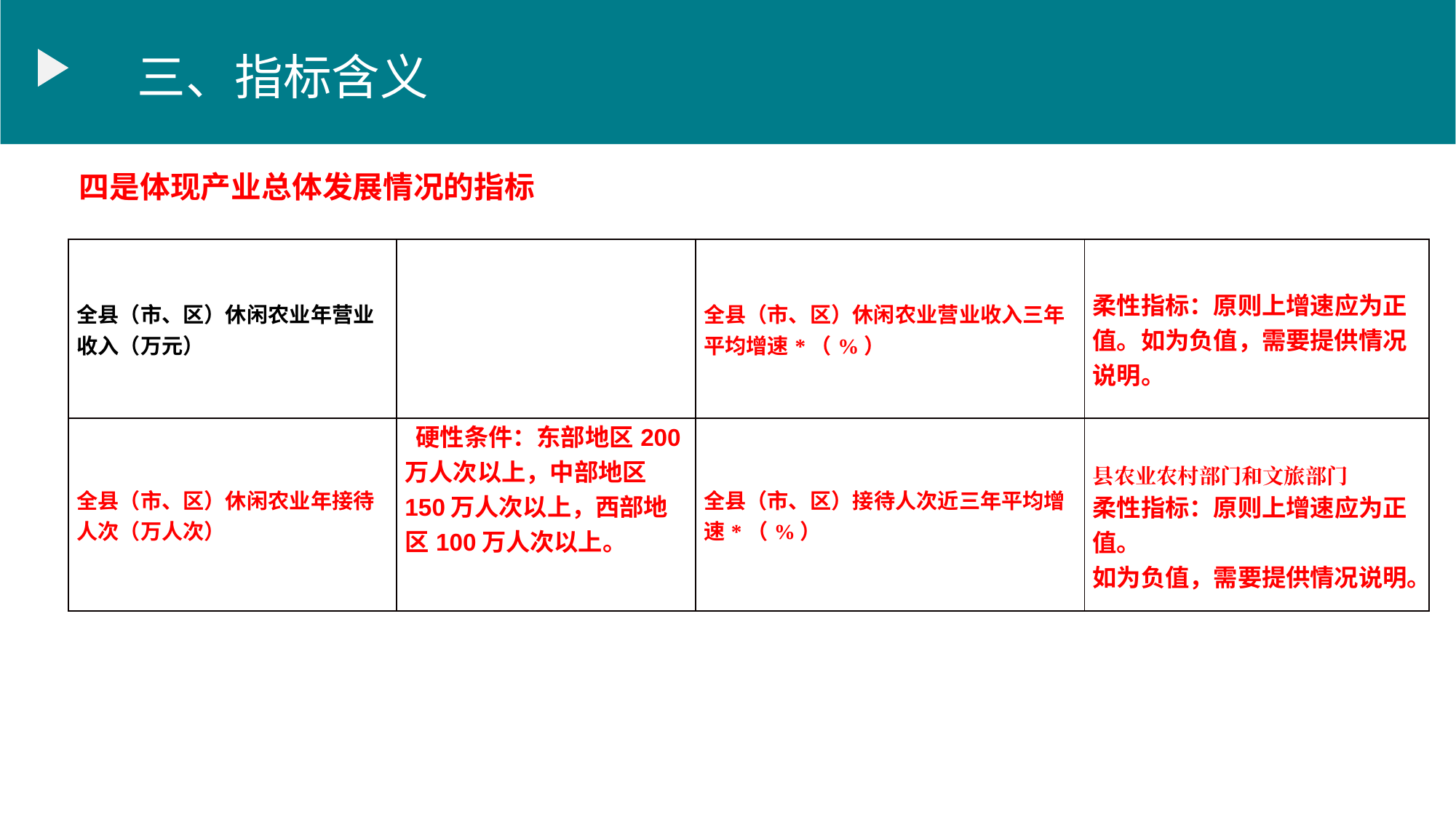

三、指标含义

四是体现产业总体发展情况的指标

| 全县（市、区）休闲农业年营业收入（万元） |  | 全县（市、区）休闲农业营业收入三年平均增速\*（%） | 柔性指标：原则上增速应为正值。如为负值，需要提供情况说明。 |
| --- | --- | --- | --- |
| 全县（市、区）休闲农业年接待人次（万人次） | 硬性条件：东部地区200万人次以上，中部地区150万人次以上，西部地区100万人次以上。 | 全县（市、区）接待人次近三年平均增速\*（%） | 县农业农村部门和文旅部门 柔性指标：原则上增速应为正值。 如为负值，需要提供情况说明。 |